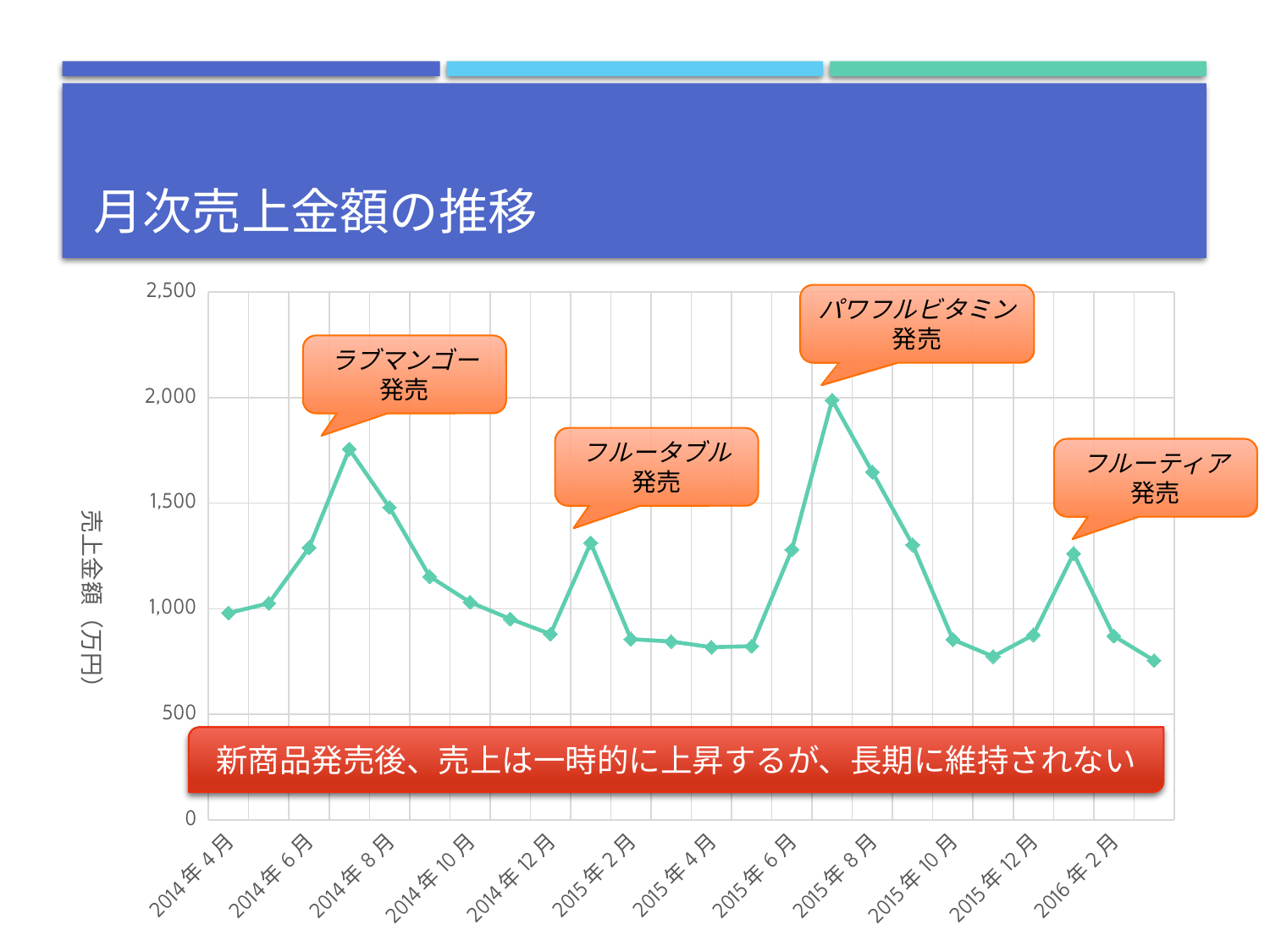

# 月次売上金額の推移

### Chart

| Category | 売上金額 |
|---|---|
| 41730 | 980.0 |
| 41760 | 1026.0 |
| 41791 | 1289.0 |
| 41821 | 1756.0 |
| 41852 | 1480.0 |
| 41883 | 1153.0 |
| 41913 | 1031.0 |
| 41944 | 952.0 |
| 41974 | 880.0 |
| 42005 | 1312.0 |
| 42036 | 856.0 |
| 42064 | 845.0 |
| 42095 | 818.0 |
| 42125 | 823.0 |
| 42156 | 1280.0 |
| 42186 | 1988.0 |
| 42217 | 1647.0 |
| 42248 | 1303.0 |
| 42278 | 854.0 |
| 42309 | 774.0 |
| 42339 | 876.0 |
| 42370 | 1261.0 |
| 42401 | 871.0 |
| 42430 | 755.0 |
パワフルビタミン発売
ラブマンゴー発売
フルータブル発売
フルーティア発売
新商品発売後、売上は一時的に上昇するが、長期に維持されない